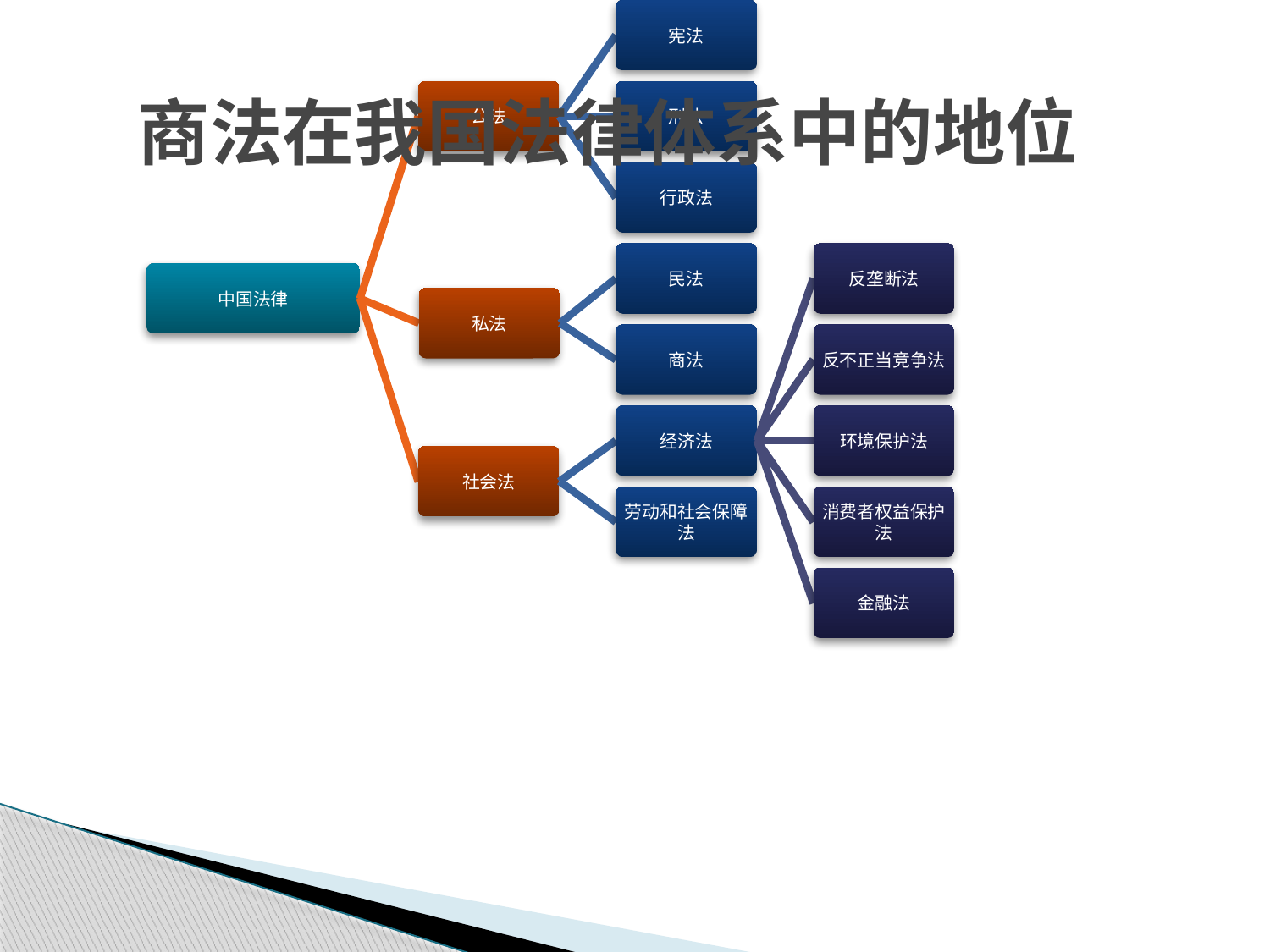

#
  商法在我国法律体系中的地位
中国法律

公法

宪法

刑法

行政法

私法

民法

商法

社会法

经济法

反垄断法

反不正当竞争法

环境保护法

消费者权益保护法

金融法

劳动和社会保障法